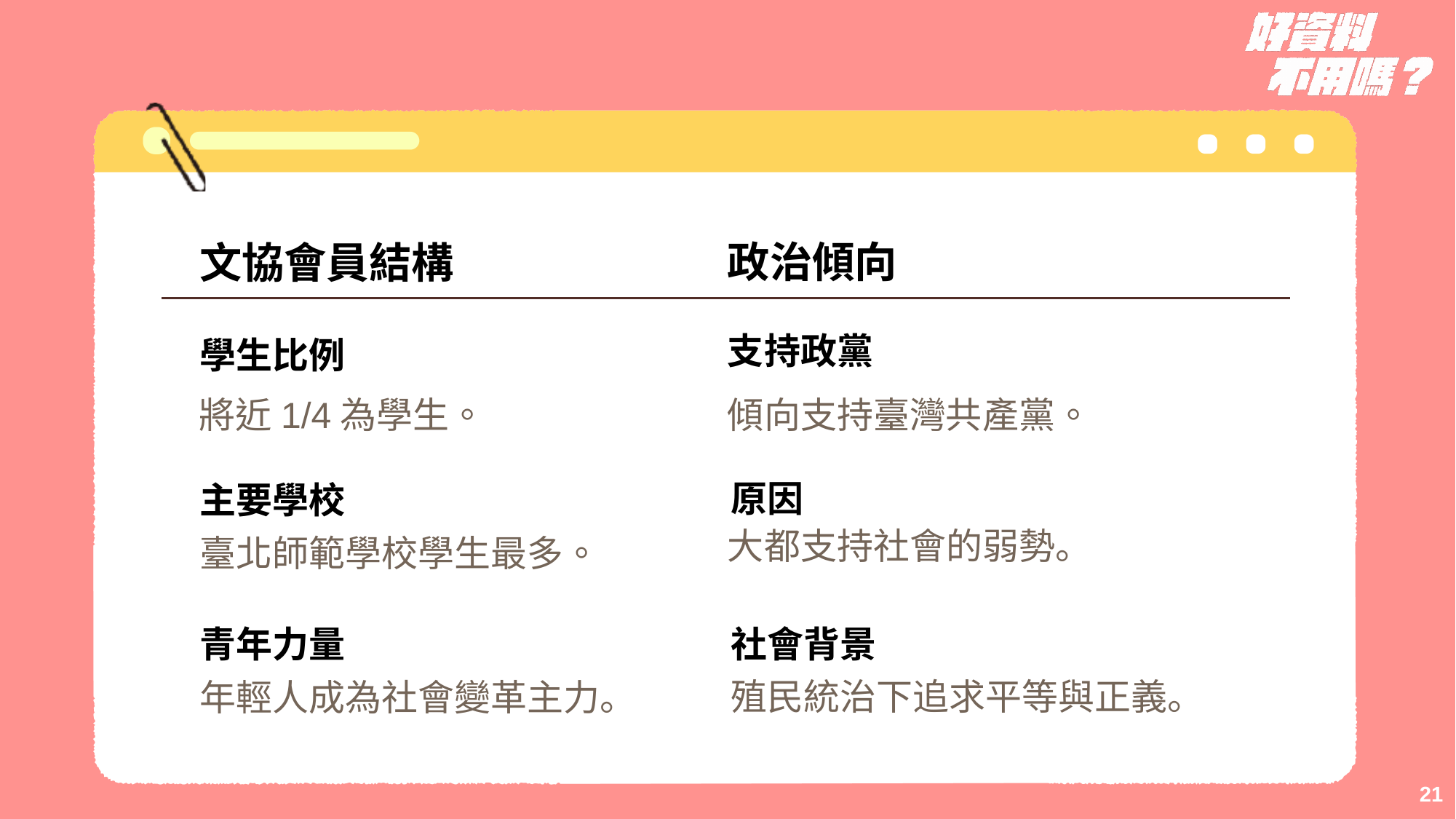

政治傾向
文協會員結構
支持政黨
學生比例
將近1/4為學生。
傾向支持臺灣共產黨。
原因
主要學校
大都支持社會的弱勢。
臺北師範學校學生最多。
青年力量
社會背景
殖民統治下追求平等與正義。
年輕人成為社會變革主力。